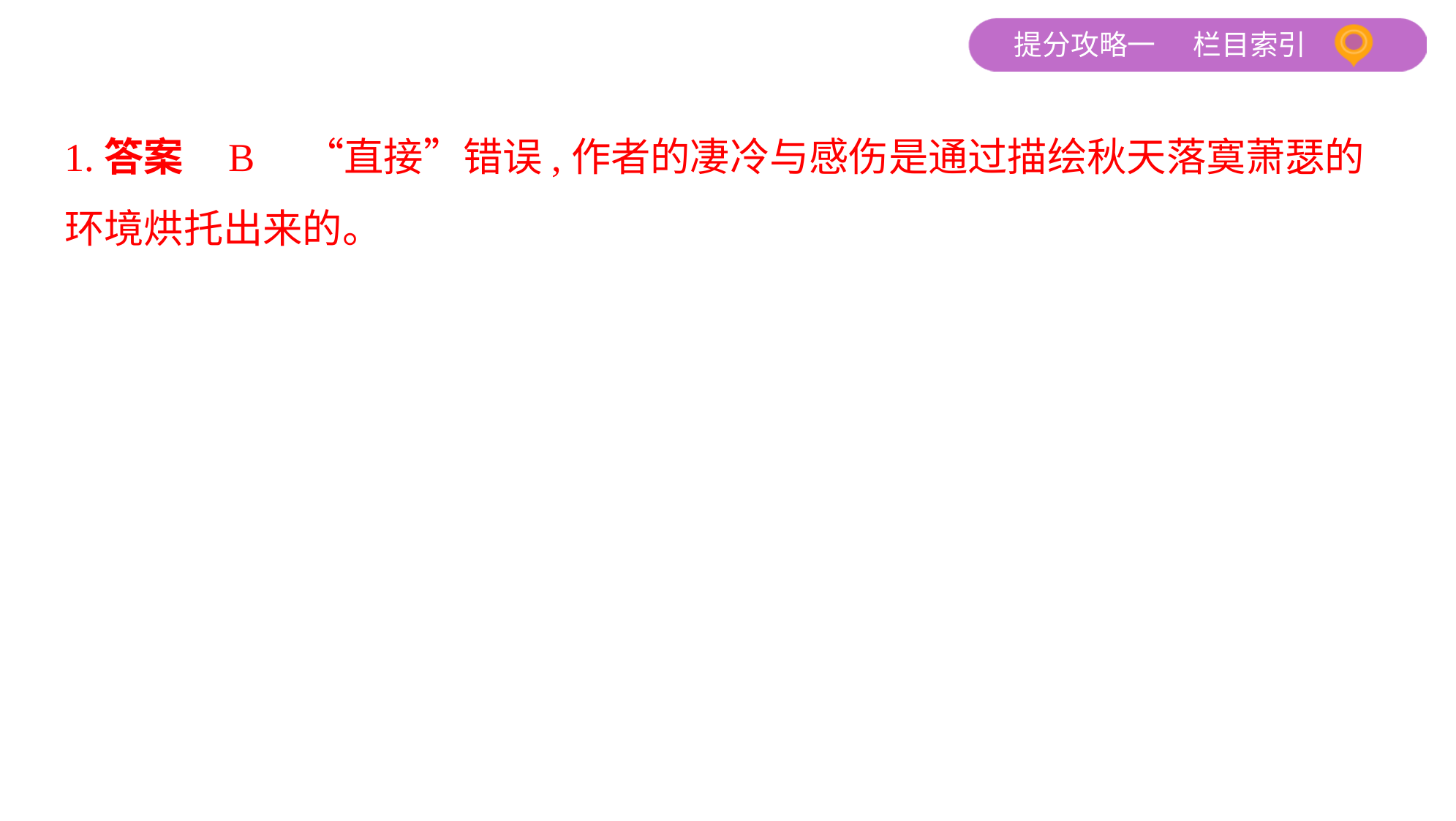

1.答案    B　“直接”错误,作者的凄冷与感伤是通过描绘秋天落寞萧瑟的
环境烘托出来的。